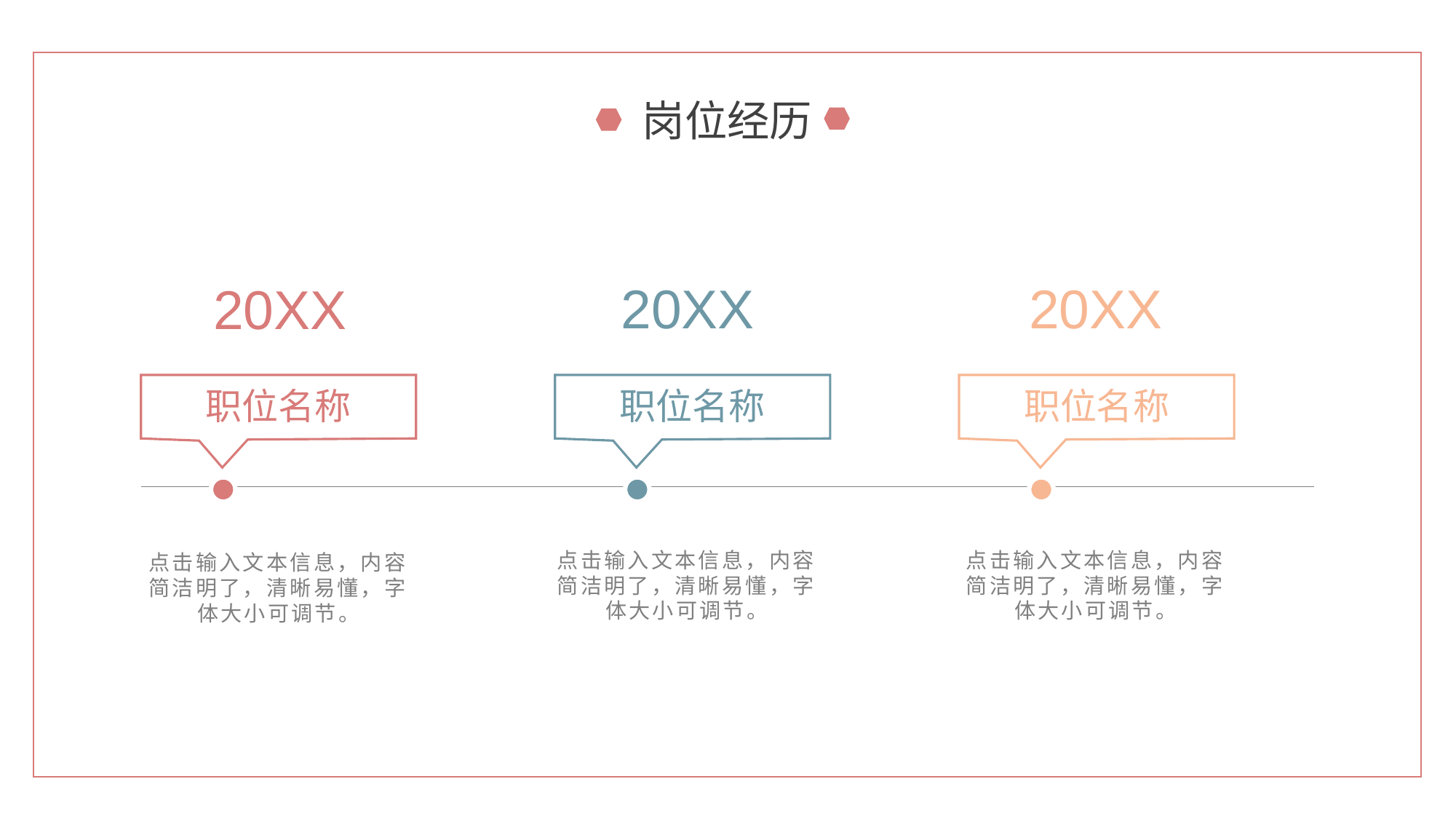

岗位经历

20XX
20XX
20XX

职位名称
职位名称
职位名称

点击输入文本信息，内容简洁明了，清晰易懂，字体大小可调节。
点击输入文本信息，内容简洁明了，清晰易懂，字体大小可调节。
点击输入文本信息，内容简洁明了，清晰易懂，字体大小可调节。